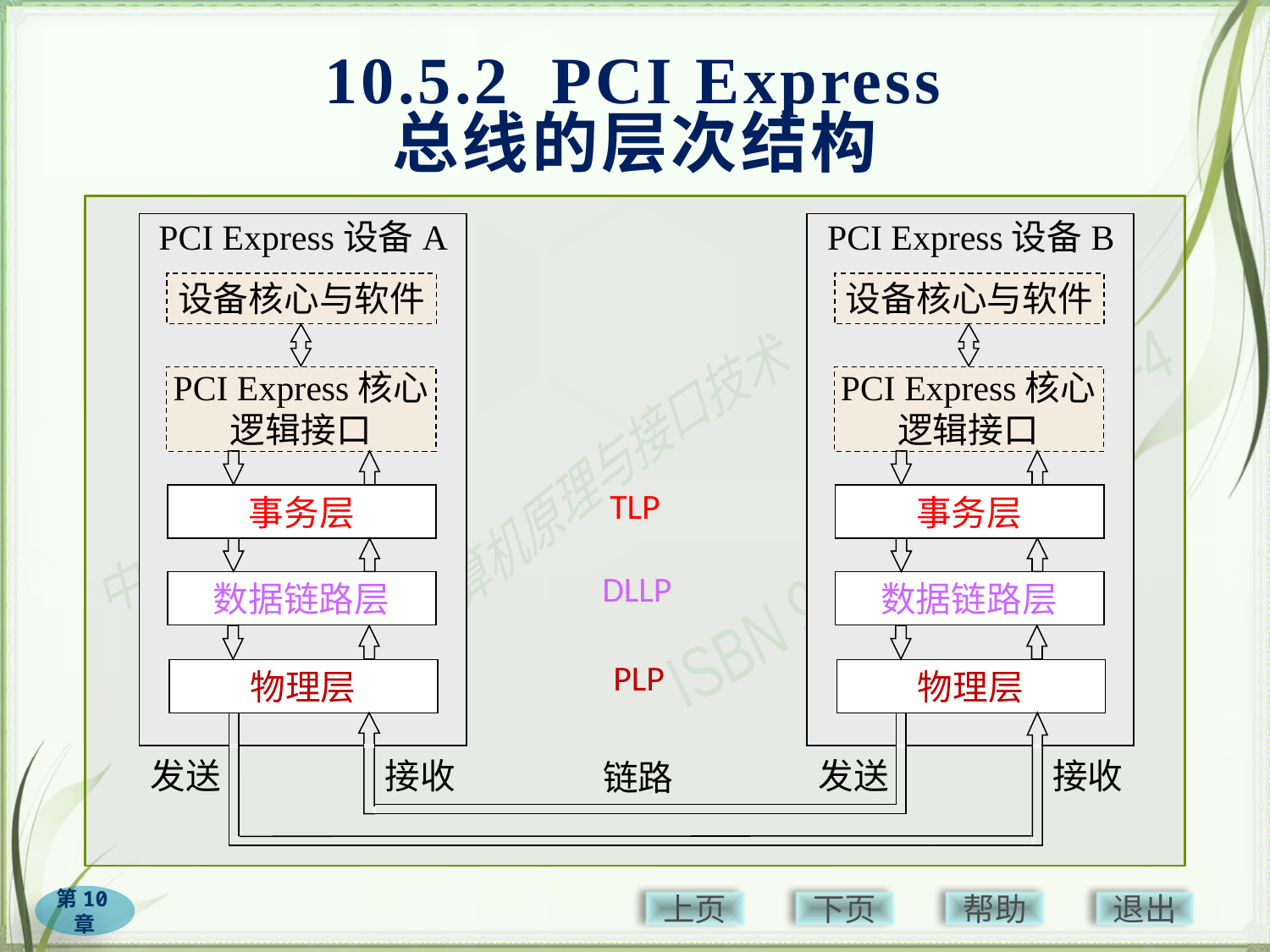

# 10.5.2  PCI Express 总线的层次结构

PCI Express设备A
PCI Express设备B

设备核心与软件

设备核心与软件

PCI Express核心
逻辑接口

PCI Express核心
逻辑接口

TLP
事务层
事务层

DLLP
数据链路层
数据链路层

PLP
物理层
物理层

链路
发送
接收
发送
接收